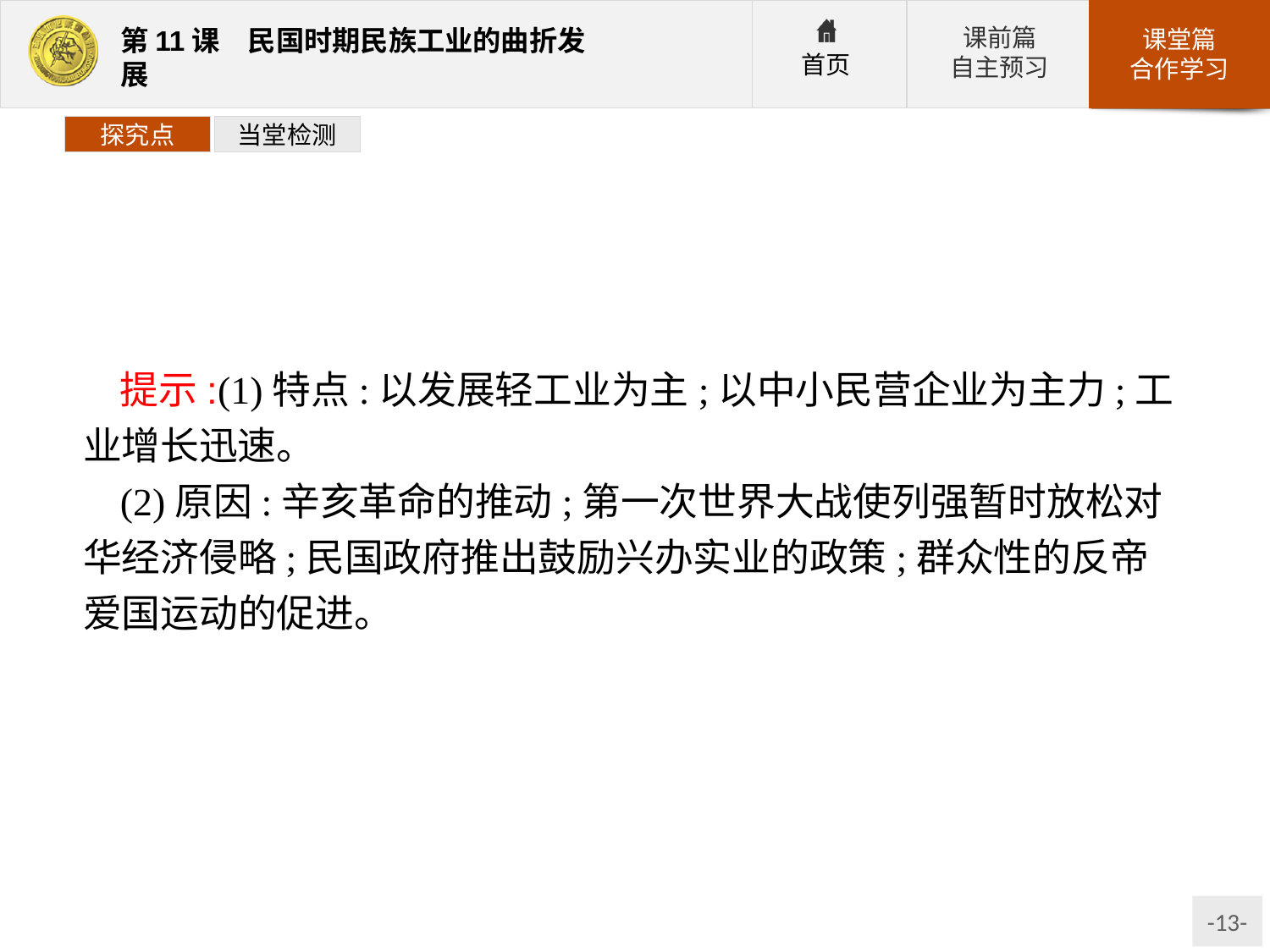

探究点
当堂检测
提示:(1)特点:以发展轻工业为主;以中小民营企业为主力;工业增长迅速。
(2)原因:辛亥革命的推动;第一次世界大战使列强暂时放松对华经济侵略;民国政府推出鼓励兴办实业的政策;群众性的反帝爱国运动的促进。